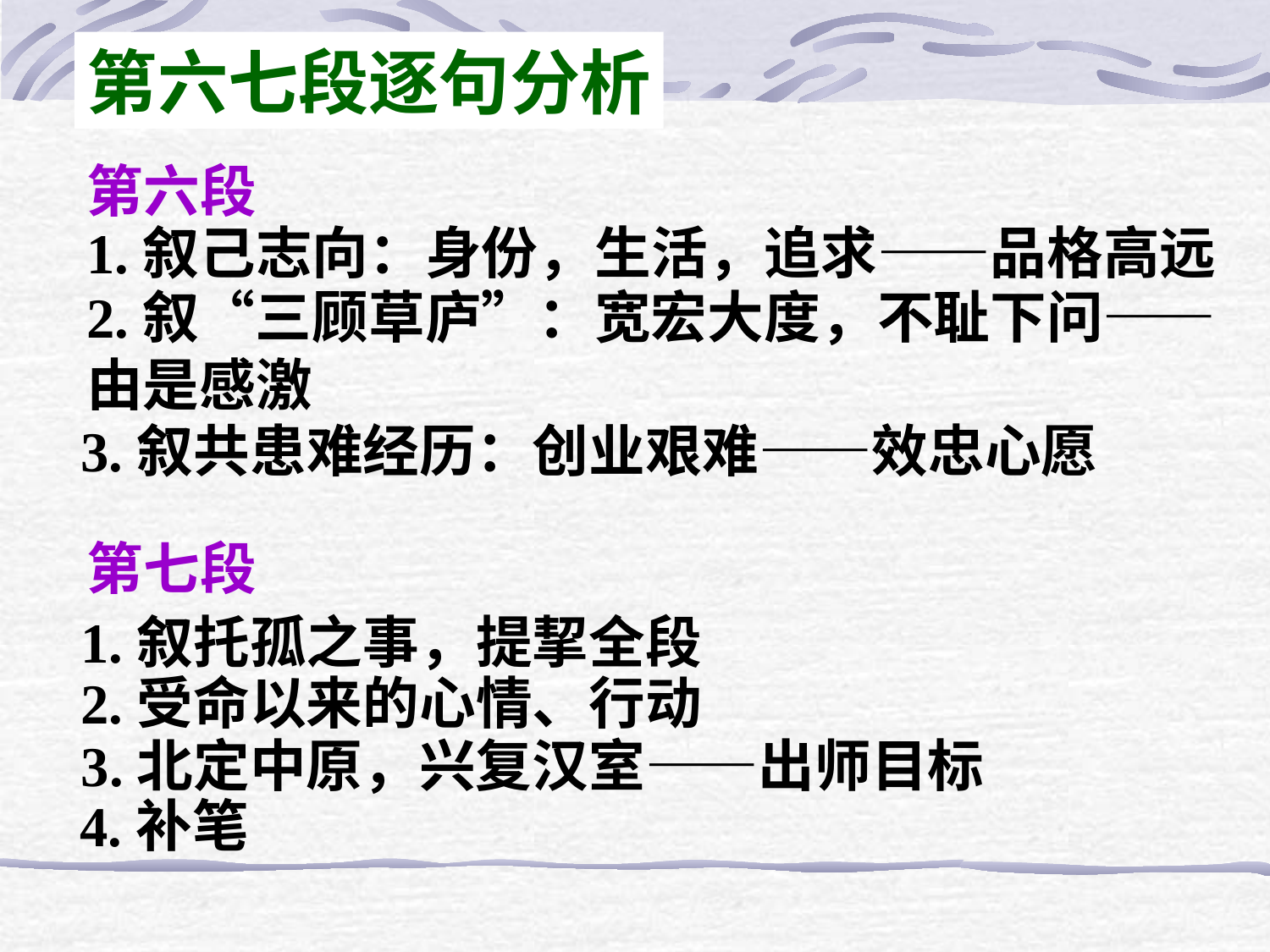

第六七段逐句分析
第六段
1.叙己志向：身份，生活，追求——品格高远
2.叙“三顾草庐”：宽宏大度，不耻下问——由是感激
3.叙共患难经历：创业艰难——效忠心愿
第七段
1.叙托孤之事，提挈全段
2.受命以来的心情、行动
3.北定中原，兴复汉室——出师目标
4.补笔